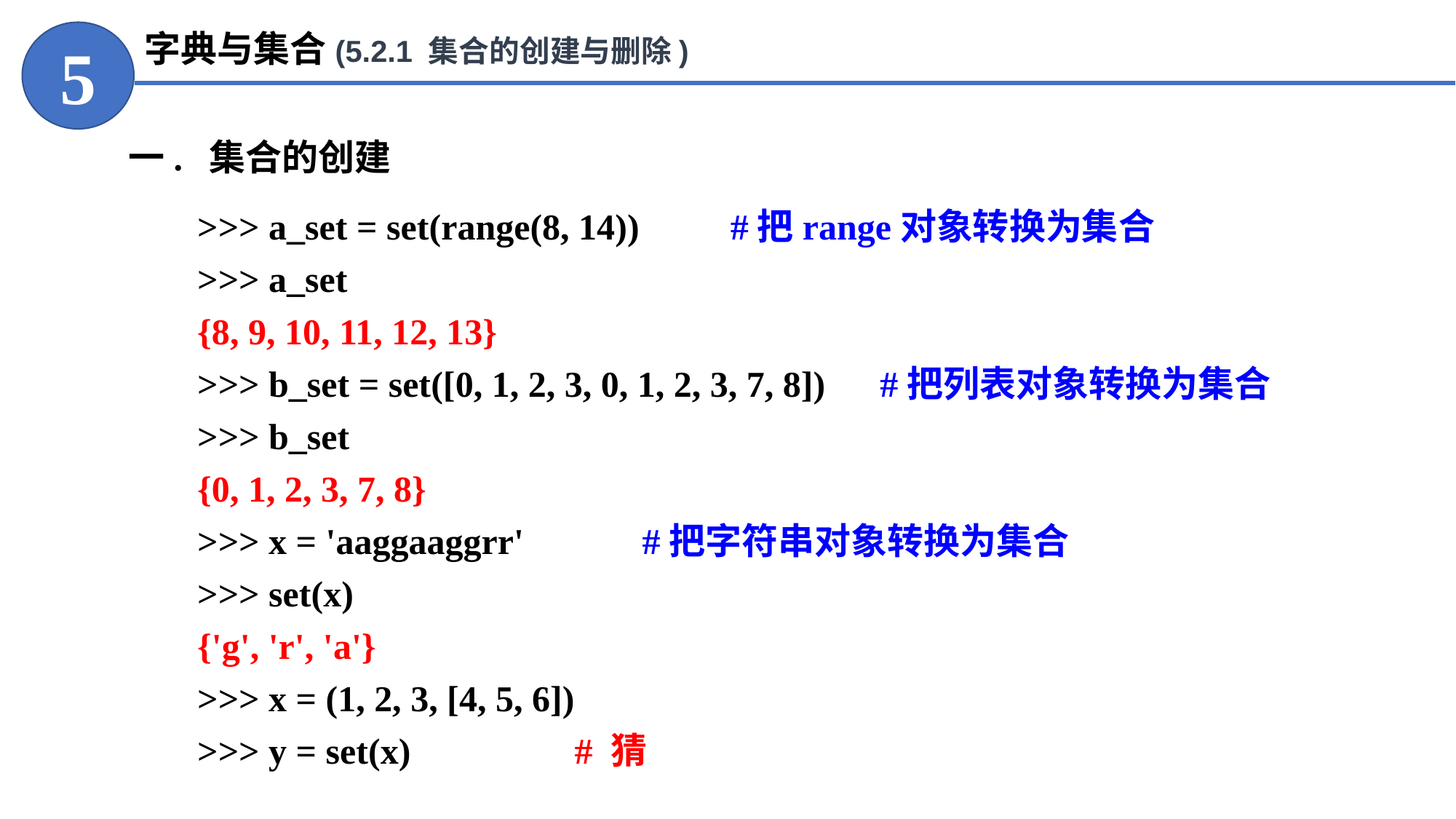

字典与集合(5.2.1 集合的创建与删除)
5
一.  集合的创建
>>> a_set = set(range(8, 14))          #把range对象转换为集合
>>> a_set
{8, 9, 10, 11, 12, 13}
>>> b_set = set([0, 1, 2, 3, 0, 1, 2, 3, 7, 8])      #把列表对象转换为集合
>>> b_set
{0, 1, 2, 3, 7, 8}
>>> x = 'aaggaaggrr'             #把字符串对象转换为集合
>>> set(x)
{'g', 'r', 'a'}
>>> x = (1, 2, 3, [4, 5, 6])
>>> y = set(x)                  # 猜